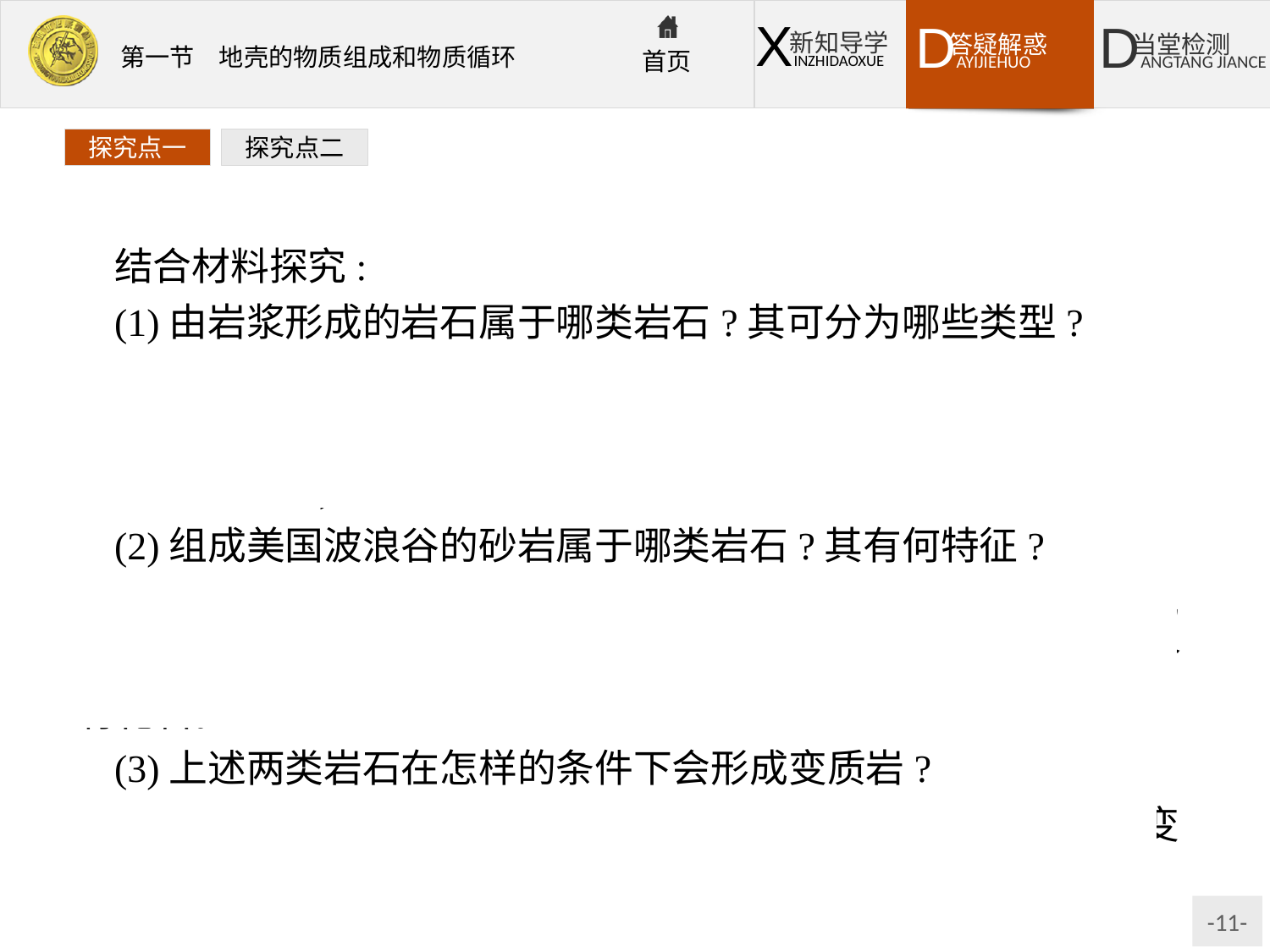

探究点一
探究点二
结合材料探究:
(1)由岩浆形成的岩石属于哪类岩石?其可分为哪些类型?
提示:由岩浆形成的岩石为岩浆岩。岩浆在地表以下冷凝形成的岩石为侵入岩,常见类型为花岗岩。岩浆喷出地表冷凝形成的岩石为喷出岩,常见的类型为玄武岩。
(2)组成美国波浪谷的砂岩属于哪类岩石?其有何特征?
提示:组成美国波浪谷的岩石主要是砂岩,砂岩属于沉积岩。沉积岩具有两个突出特征:一是具有层理构造,二是许多沉积岩中含有化石。
(3)上述两类岩石在怎样的条件下会形成变质岩?
提示:已生成的岩石在高温、高压条件下发生变质,就会形成变质岩。